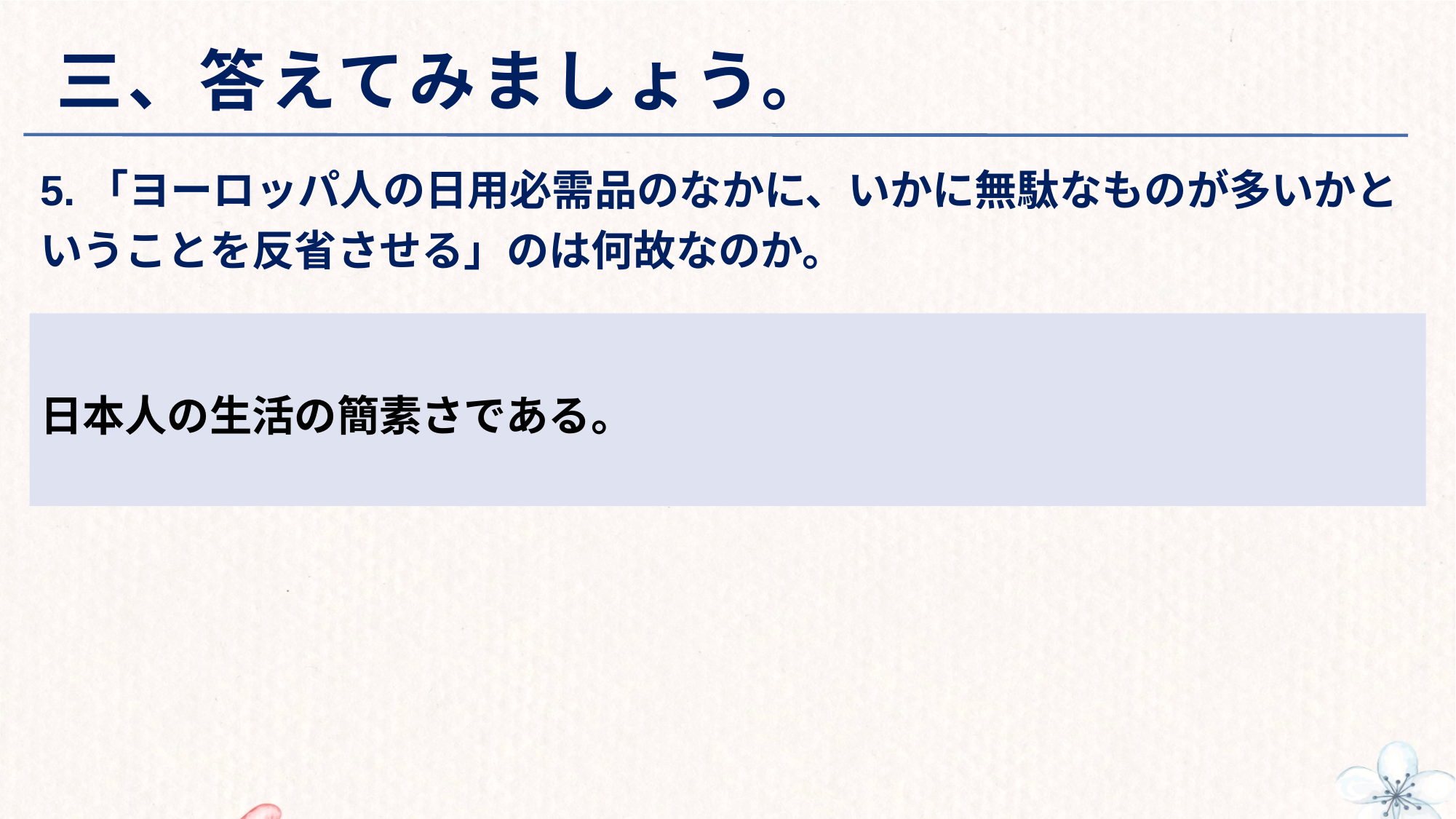

# 三、答えてみましょう。
5.「ヨーロッパ人の日用必需品のなかに、いかに無駄なものが多いかということを反省させる」のは何故なのか。

日本人の生活の簡素さである。